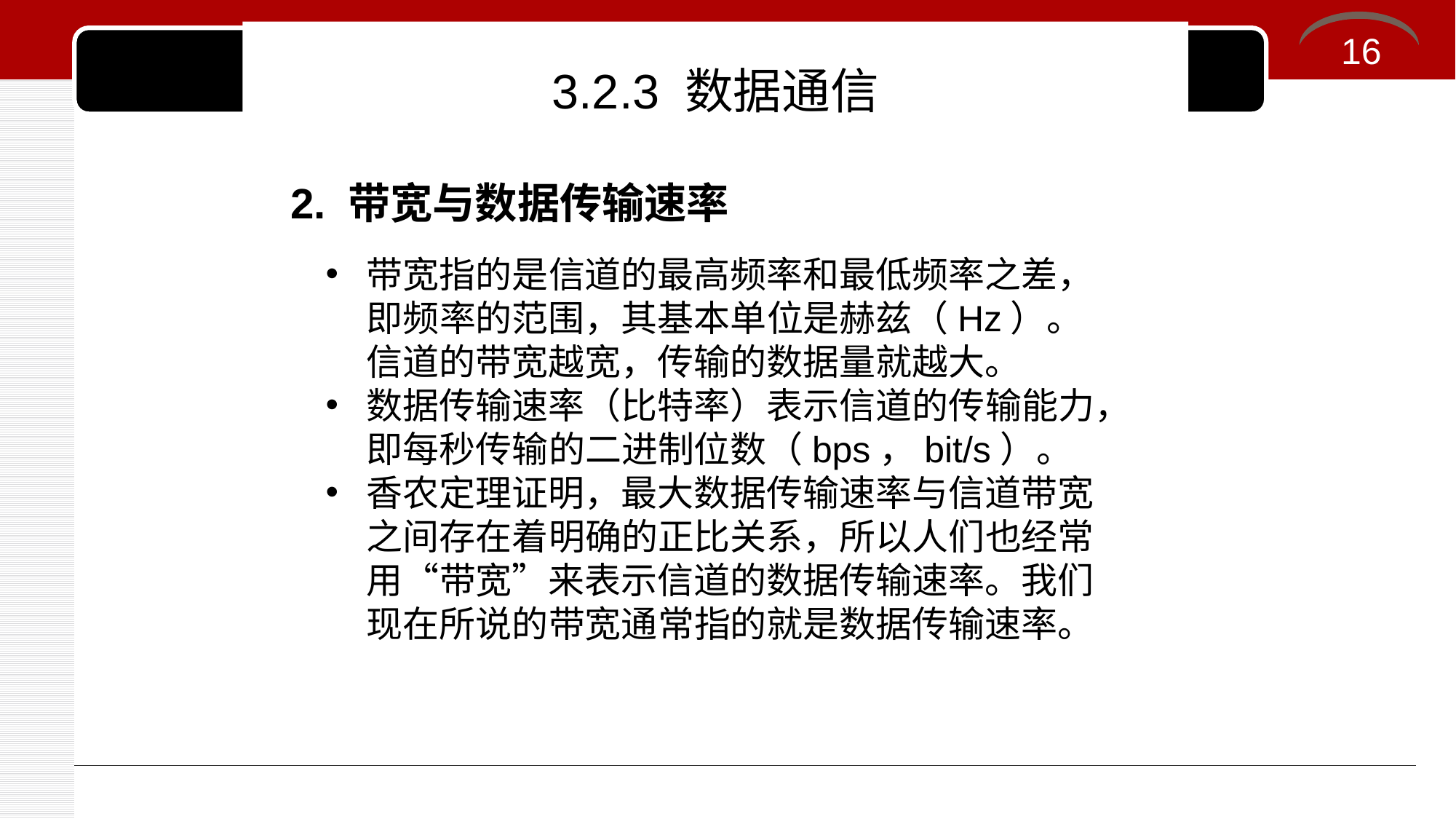

# 3.2.3 数据通信
16
2. 带宽与数据传输速率
带宽指的是信道的最高频率和最低频率之差，即频率的范围，其基本单位是赫兹（Hz）。信道的带宽越宽，传输的数据量就越大。
数据传输速率（比特率）表示信道的传输能力，即每秒传输的二进制位数（bps，bit/s）。
香农定理证明，最大数据传输速率与信道带宽之间存在着明确的正比关系，所以人们也经常用“带宽”来表示信道的数据传输速率。我们现在所说的带宽通常指的就是数据传输速率。